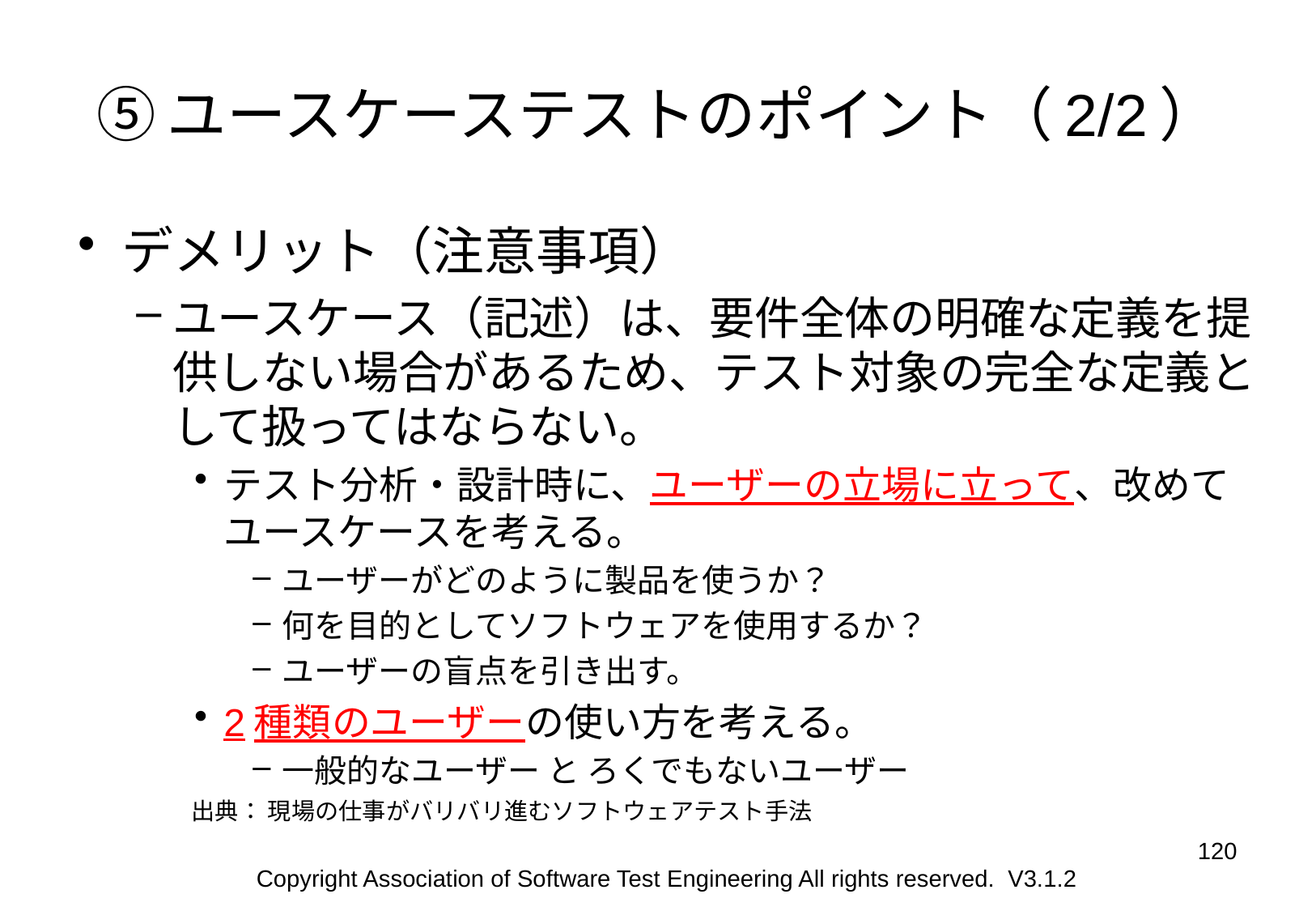

# ⑤ユースケーステストのポイント（2/2）
デメリット（注意事項）
ユースケース（記述）は、要件全体の明確な定義を提供しない場合があるため、テスト対象の完全な定義として扱ってはならない。
テスト分析・設計時に、ユーザーの立場に立って、改めてユースケースを考える。
ユーザーがどのように製品を使うか？
何を目的としてソフトウェアを使用するか？
ユーザーの盲点を引き出す。
2種類のユーザーの使い方を考える。
一般的なユーザー と ろくでもないユーザー

出典： 現場の仕事がバリバリ進むソフトウェアテスト手法
120
Copyright Association of Software Test Engineering All rights reserved.  V3.1.2